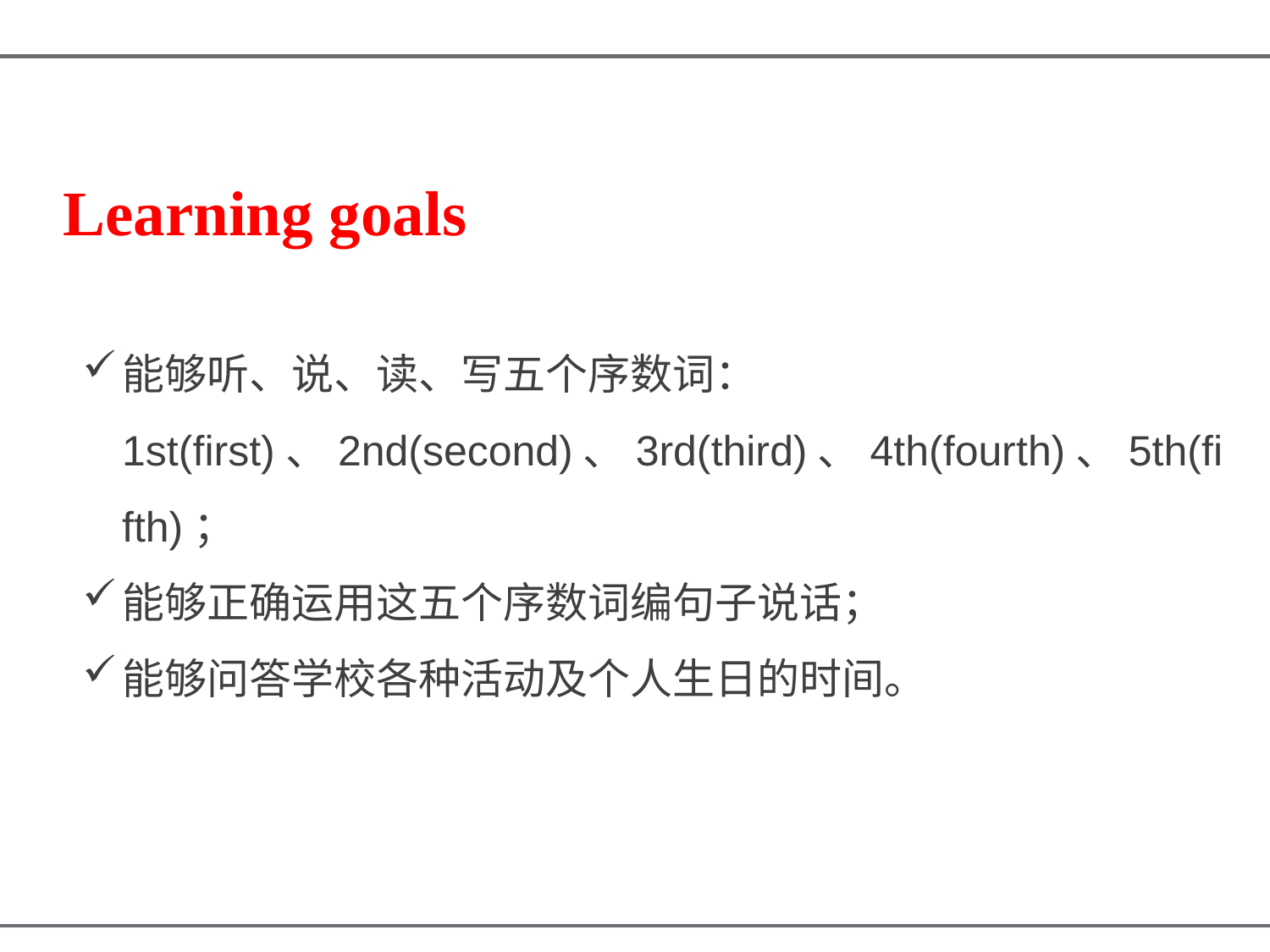

Learning goals
能够听、说、读、写五个序数词：1st(first)、2nd(second)、3rd(third)、4th(fourth)、5th(fifth)；
能够正确运用这五个序数词编句子说话；
能够问答学校各种活动及个人生日的时间。